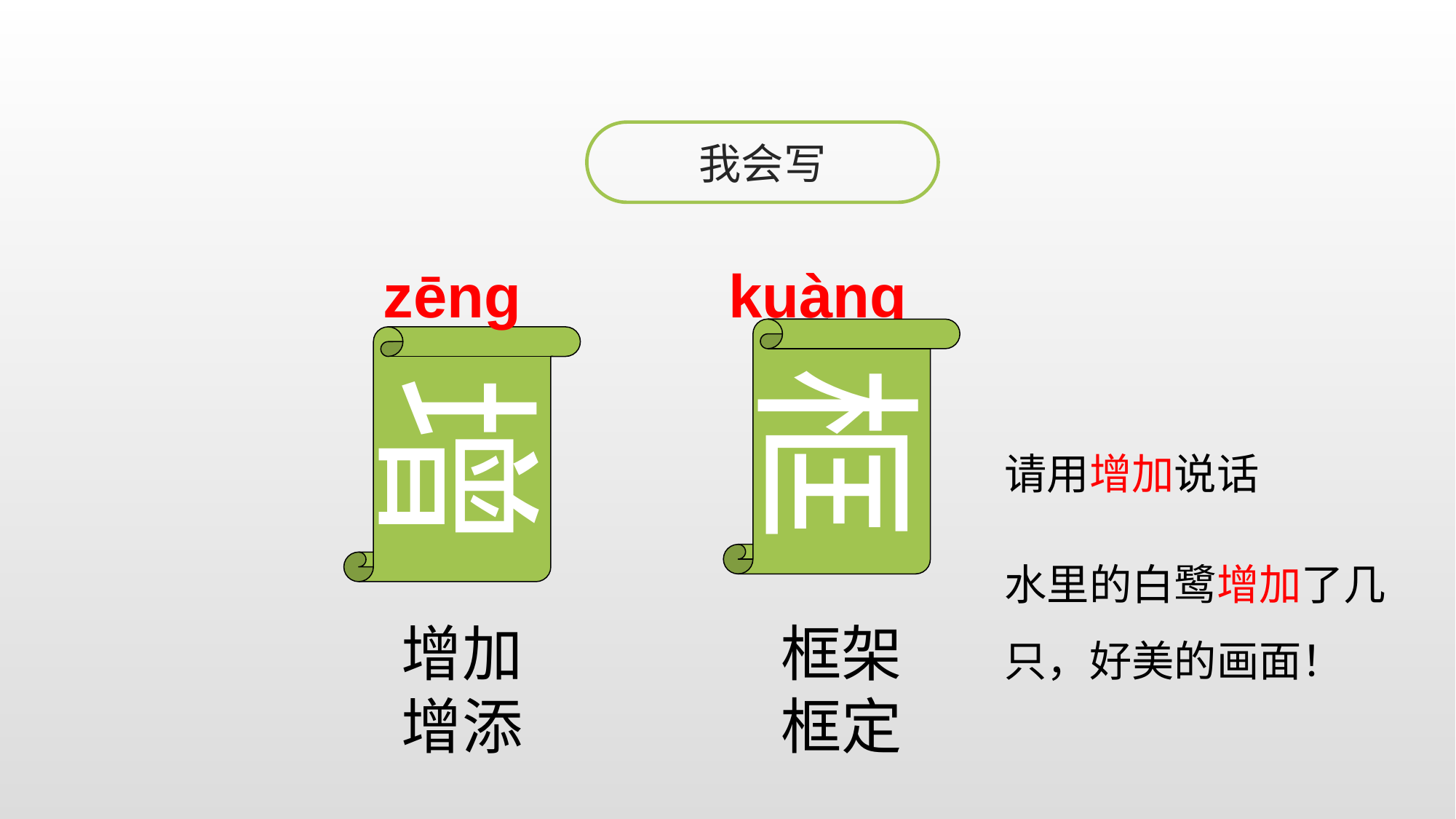

我会写
zēng
kuàng
框
增
请用增加说话
水里的白鹭增加了几只，好美的画面！
增加
增添
框架
框定